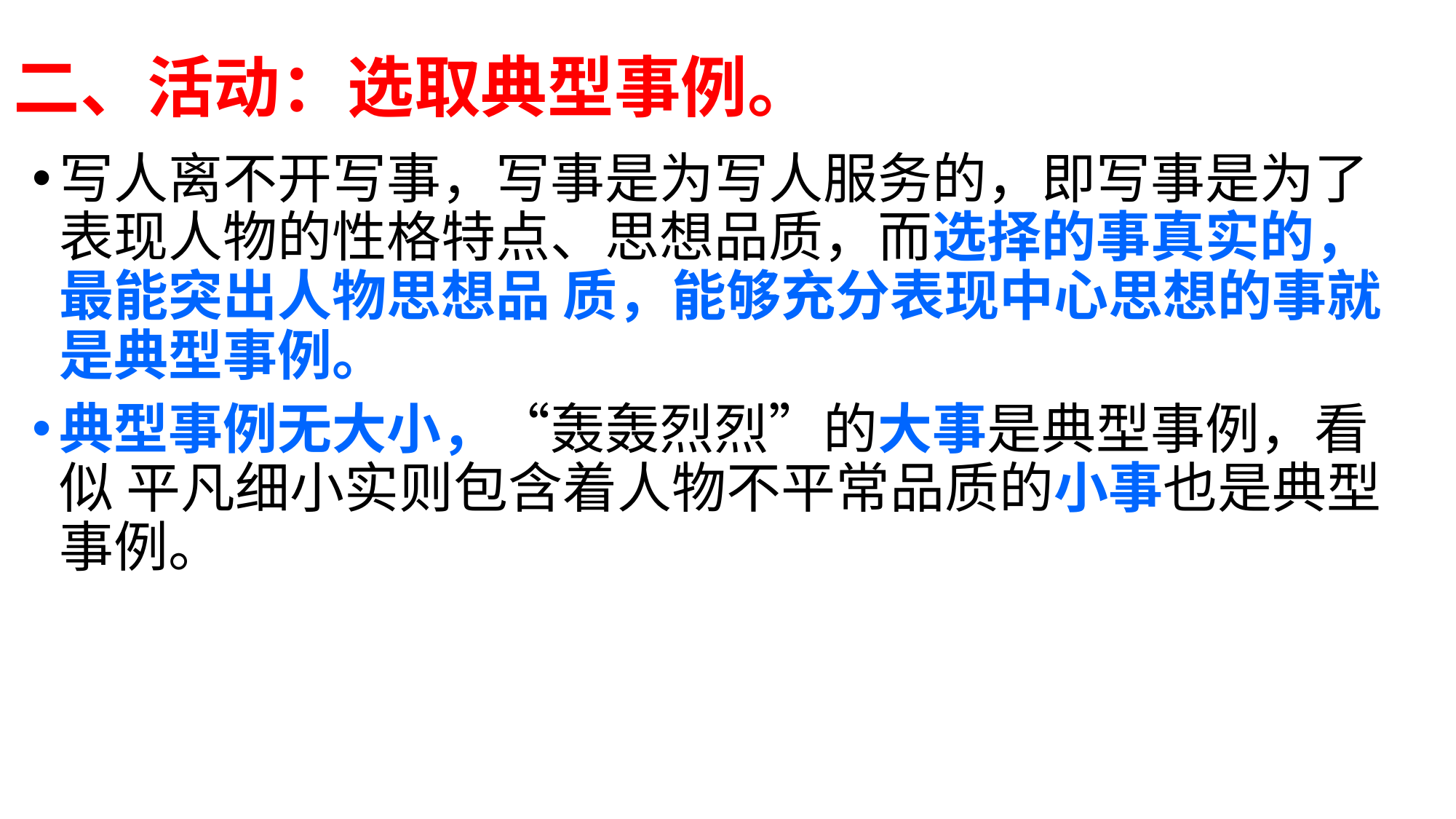

# 二、活动：选取典型事例。
写人离不开写事，写事是为写人服务的，即写事是为了表现人物的性格特点、思想品质，而选择的事真实的，最能突出人物思想品 质，能够充分表现中心思想的事就是典型事例。
典型事例无大小，“轰轰烈烈”的大事是典型事例，看似 平凡细小实则包含着人物不平常品质的小事也是典型事例。